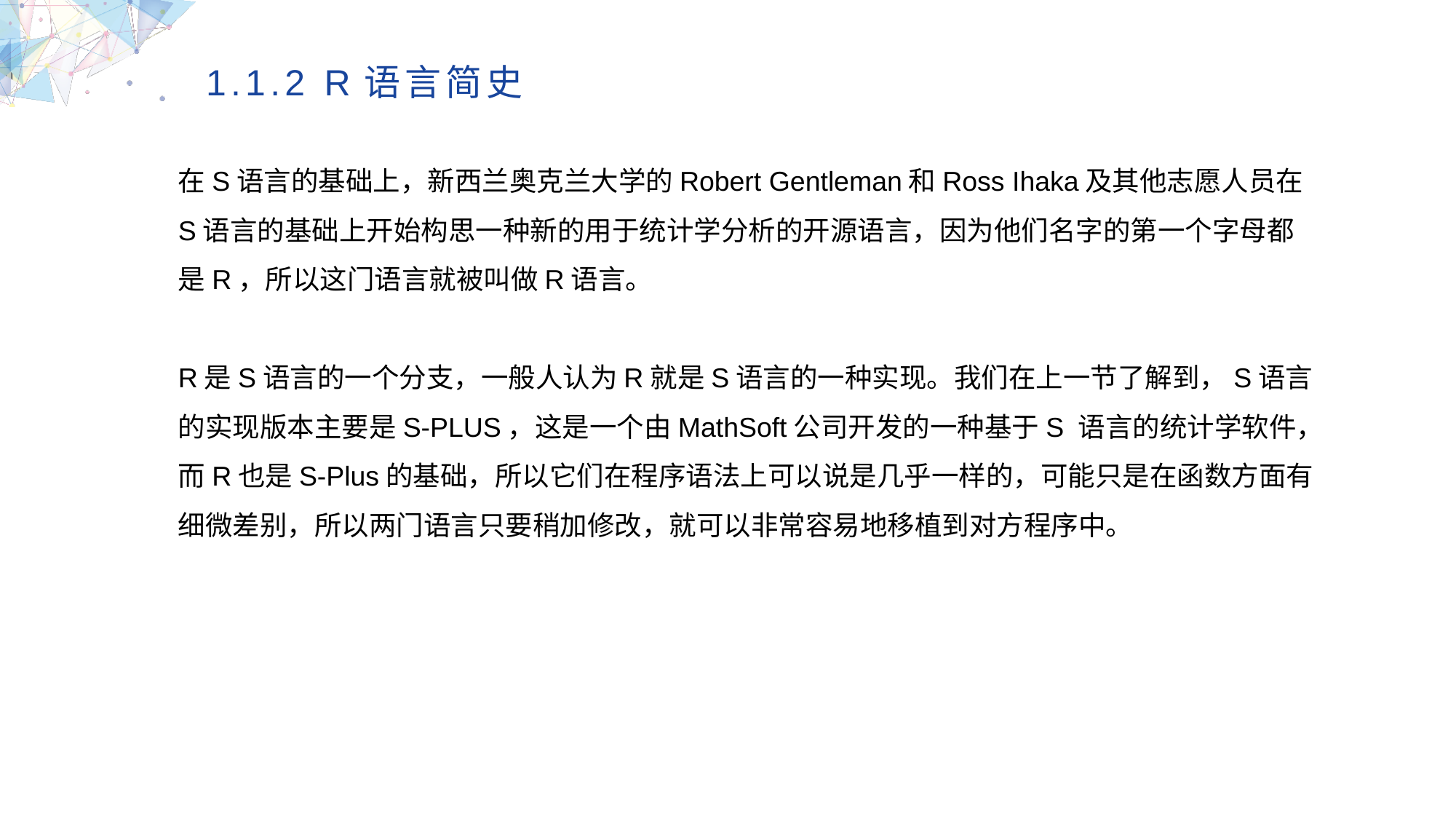

1.1.2 R语言简史
在S语言的基础上，新西兰奥克兰大学的Robert Gentleman和Ross Ihaka及其他志愿人员在S语言的基础上开始构思一种新的用于统计学分析的开源语言，因为他们名字的第一个字母都是R，所以这门语言就被叫做R语言。

R是S语言的一个分支，一般人认为R就是S语言的一种实现。我们在上一节了解到，S语言的实现版本主要是S-PLUS，这是一个由MathSoft公司开发的一种基于S 语言的统计学软件，而R也是S-Plus的基础，所以它们在程序语法上可以说是几乎一样的，可能只是在函数方面有细微差别，所以两门语言只要稍加修改，就可以非常容易地移植到对方程序中。
MULTIPURPOSE PRESENTATION TEMPLATE | UNIQUE DESIGN
Welcome Message
Please replace text, click add relevant headline, modify the text content, also can copy your content to this directly. Please replace text, click add relevant headline, modify the text content, also can copy your content to this directly.